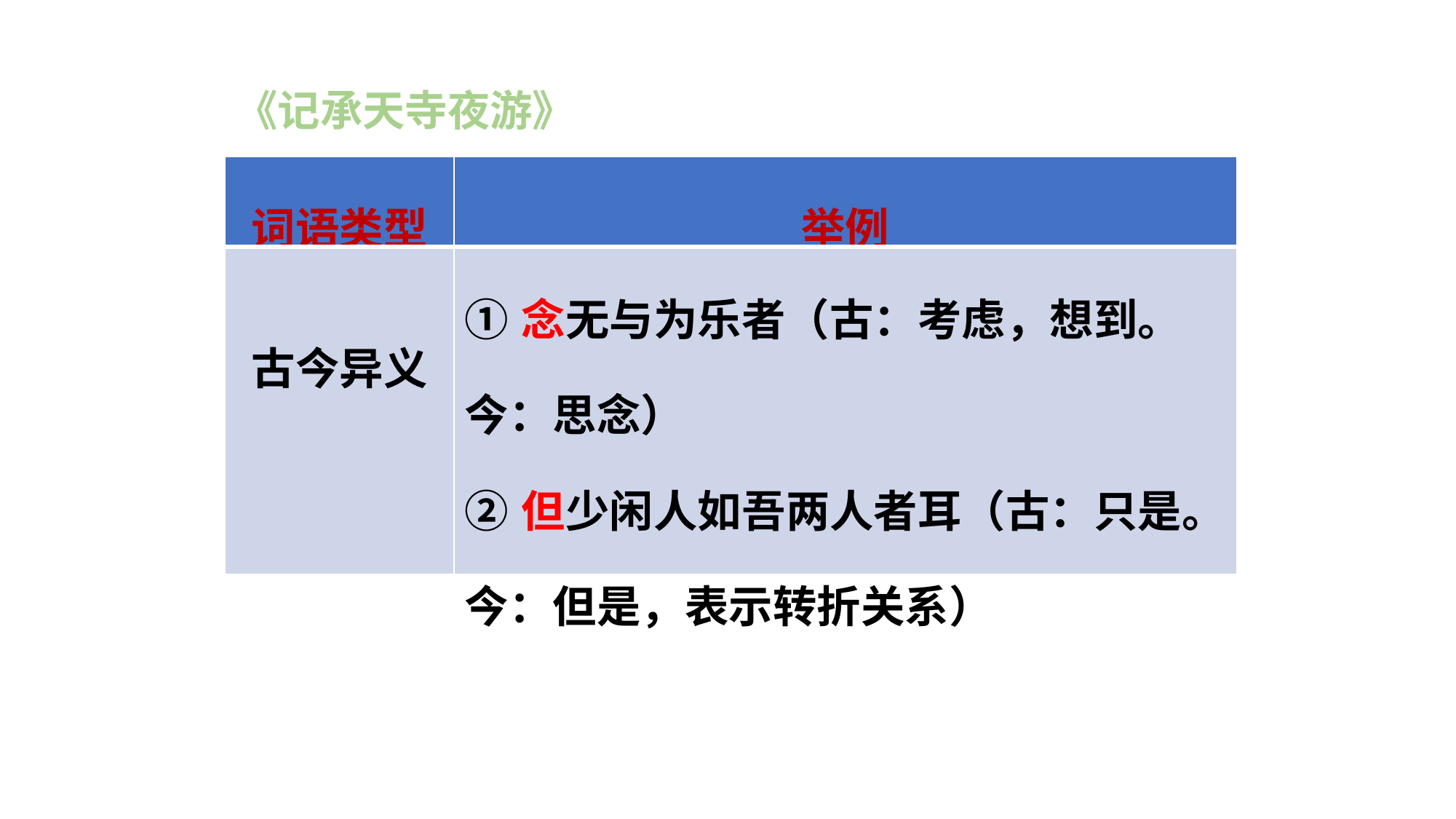

《记承天寺夜游》
| 词语类型 | 举例 |
| --- | --- |
| 古今异义 | ①念无与为乐者（古：考虑，想到。今：思念） ②但少闲人如吾两人者耳（古：只是。今：但是，表示转折关系） |